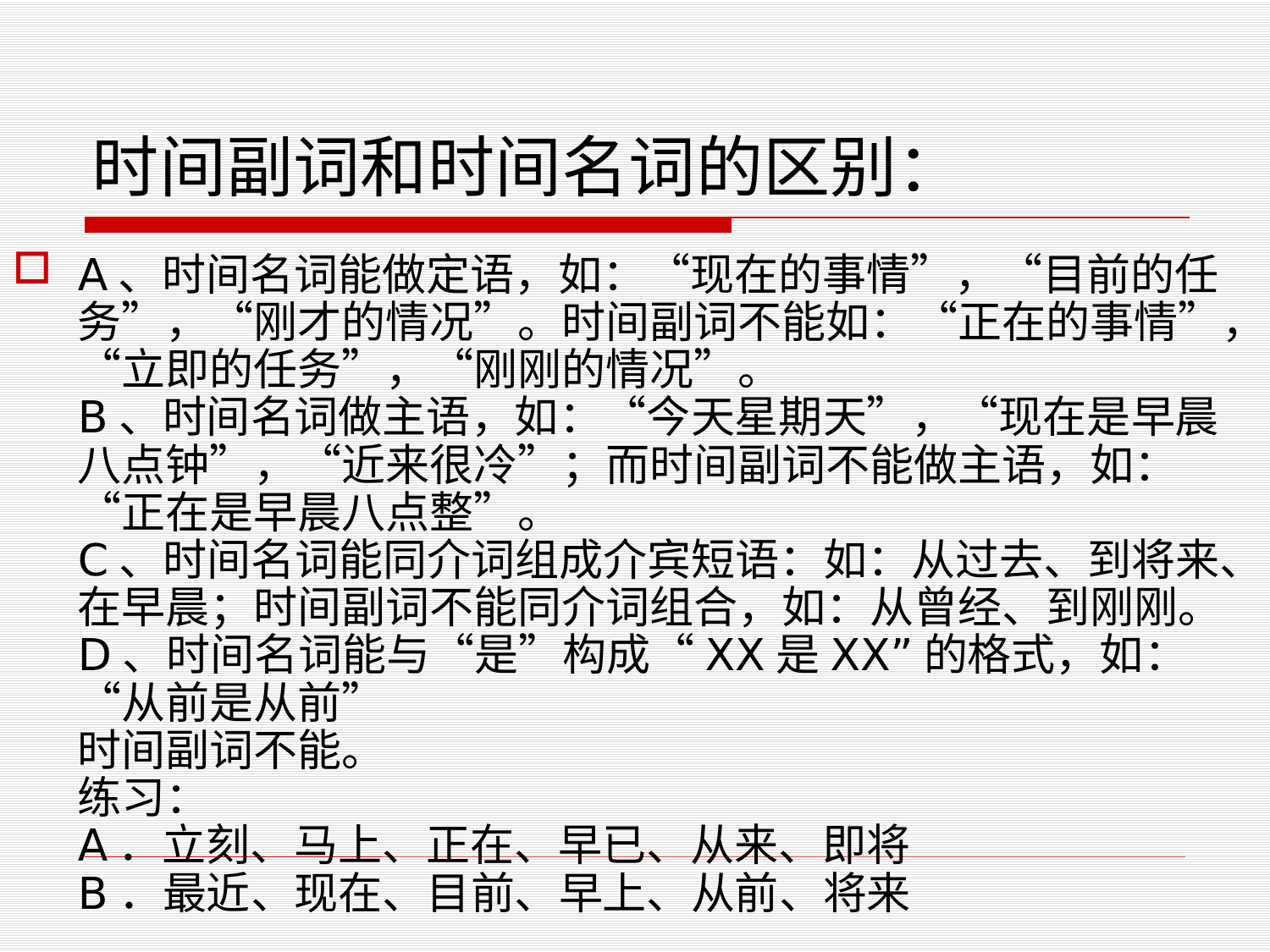

# 时间副词和时间名词的区别：
A、时间名词能做定语，如：“现在的事情”，“目前的任务”，“刚才的情况”。时间副词不能如：“正在的事情”，“立即的任务”，“刚刚的情况”。
B、时间名词做主语，如：“今天星期天”，“现在是早晨八点钟”，“近来很冷”；而时间副词不能做主语，如：“正在是早晨八点整”。
C、时间名词能同介词组成介宾短语：如：从过去、到将来、在早晨；时间副词不能同介词组合，如：从曾经、到刚刚。
D、时间名词能与“是”构成“XX是XX”的格式，如：“从前是从前”
时间副词不能。
练习：
A．立刻、马上、正在、早已、从来、即将
B．最近、现在、目前、早上、从前、将来